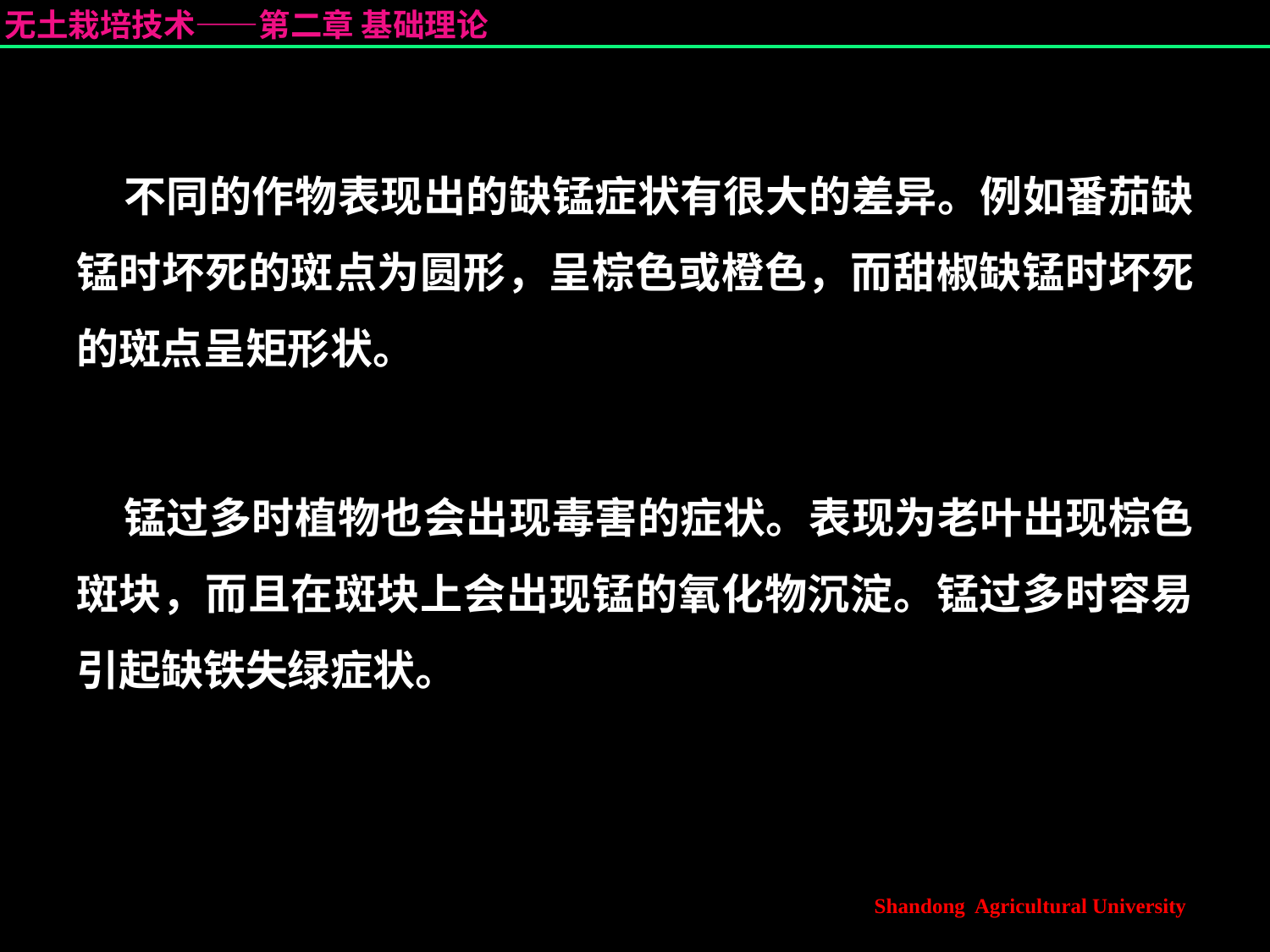

不同的作物表现出的缺锰症状有很大的差异。例如番茄缺锰时坏死的斑点为圆形，呈棕色或橙色，而甜椒缺锰时坏死的斑点呈矩形状。

锰过多时植物也会出现毒害的症状。表现为老叶出现棕色斑块，而且在斑块上会出现锰的氧化物沉淀。锰过多时容易引起缺铁失绿症状。